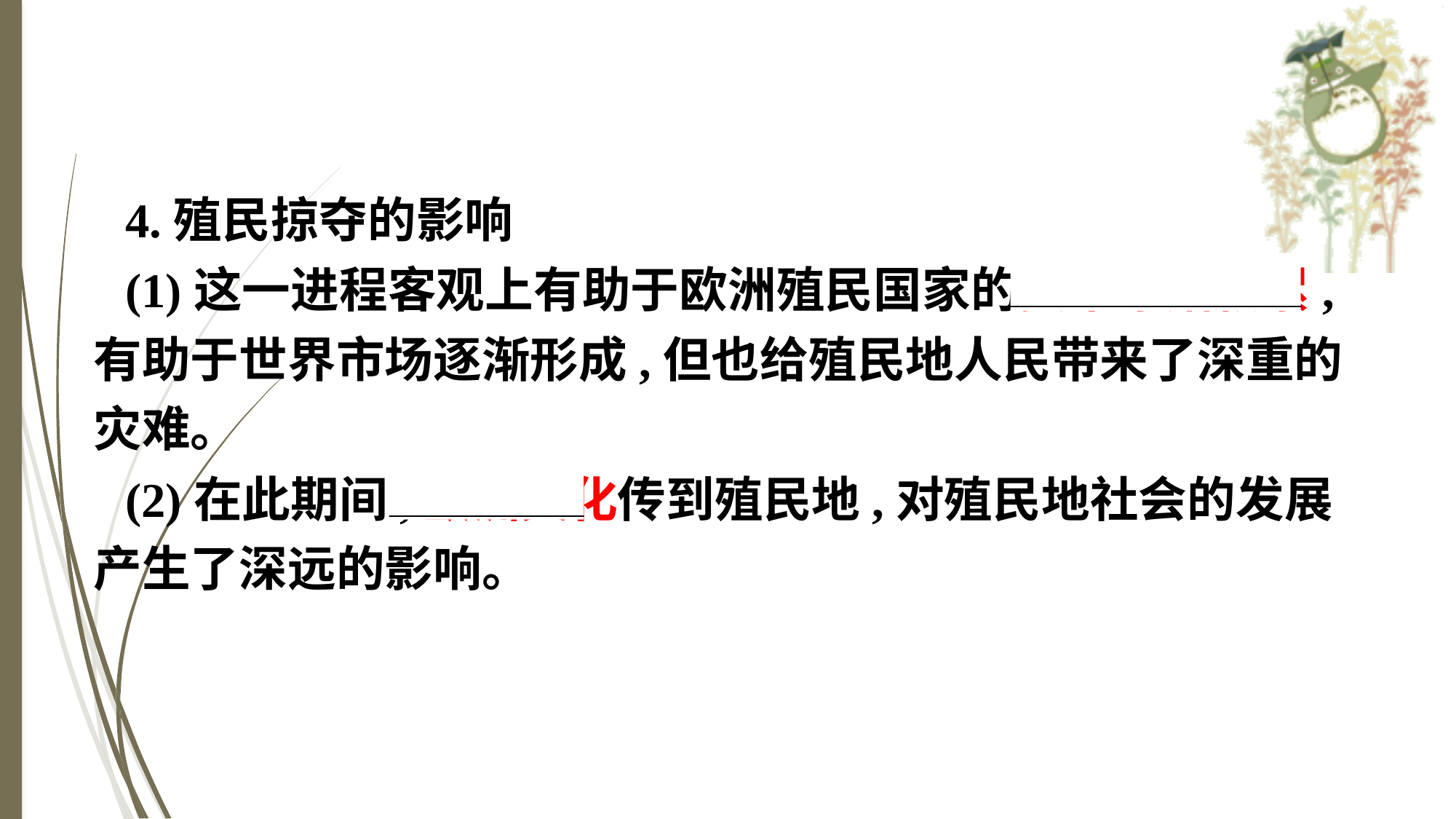

4.殖民掠夺的影响
(1)这一进程客观上有助于欧洲殖民国家的资本原始积累,有助于世界市场逐渐形成,但也给殖民地人民带来了深重的灾难。
(2)在此期间,欧洲文化传到殖民地,对殖民地社会的发展产生了深远的影响。